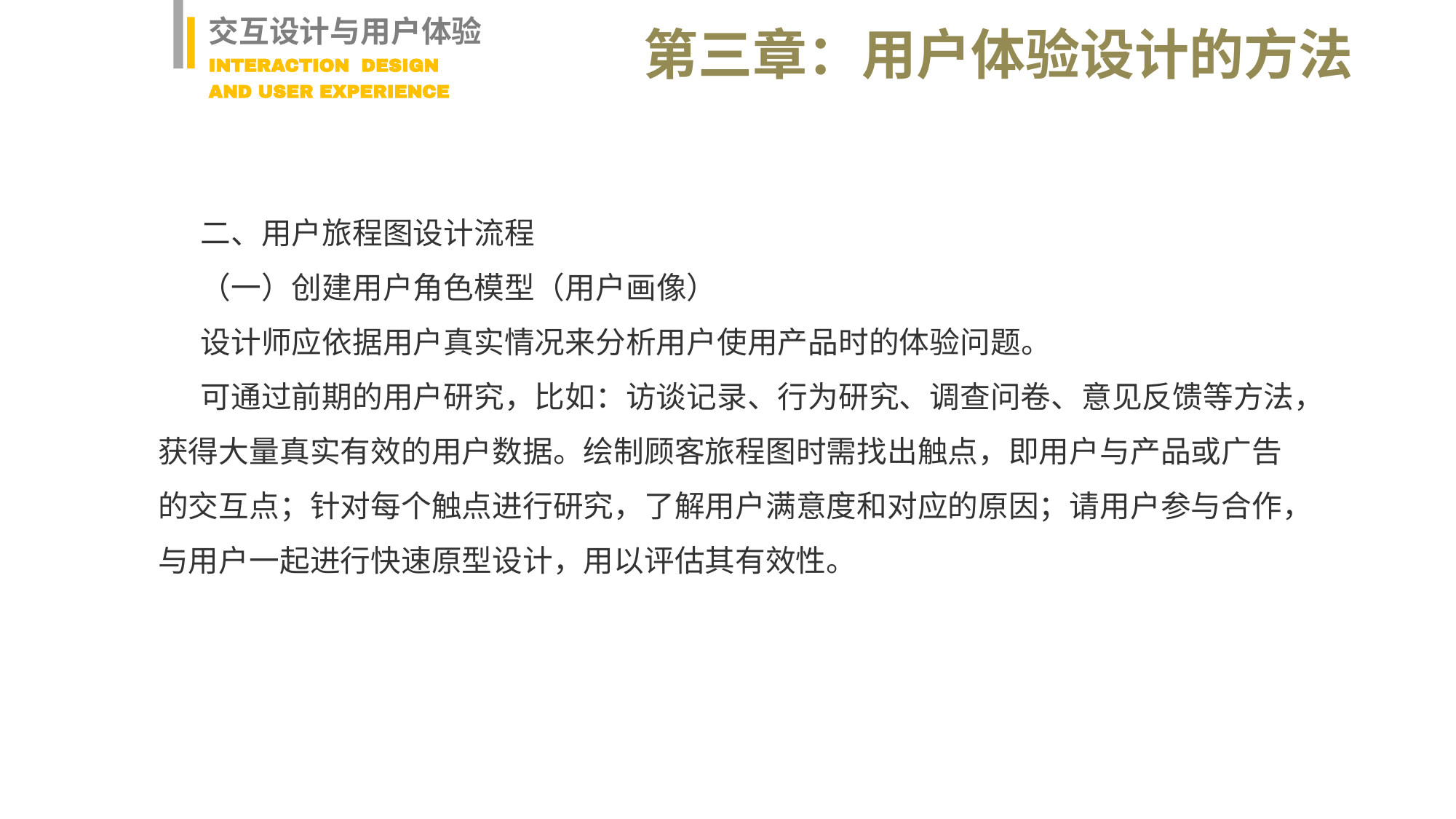

交互设计与用户体验
INTERACTION  DESIGN
AND USER EXPERIENCE
第三章：用户体验设计的方法

二、用户旅程图设计流程
（一）创建用户角色模型（用户画像）
设计师应依据用户真实情况来分析用户使用产品时的体验问题。
可通过前期的用户研究，比如：访谈记录、行为研究、调查问卷、意见反馈等方法，获得大量真实有效的用户数据。绘制顾客旅程图时需找出触点，即用户与产品或广告的交互点；针对每个触点进行研究，了解用户满意度和对应的原因；请用户参与合作，与用户一起进行快速原型设计，用以评估其有效性。